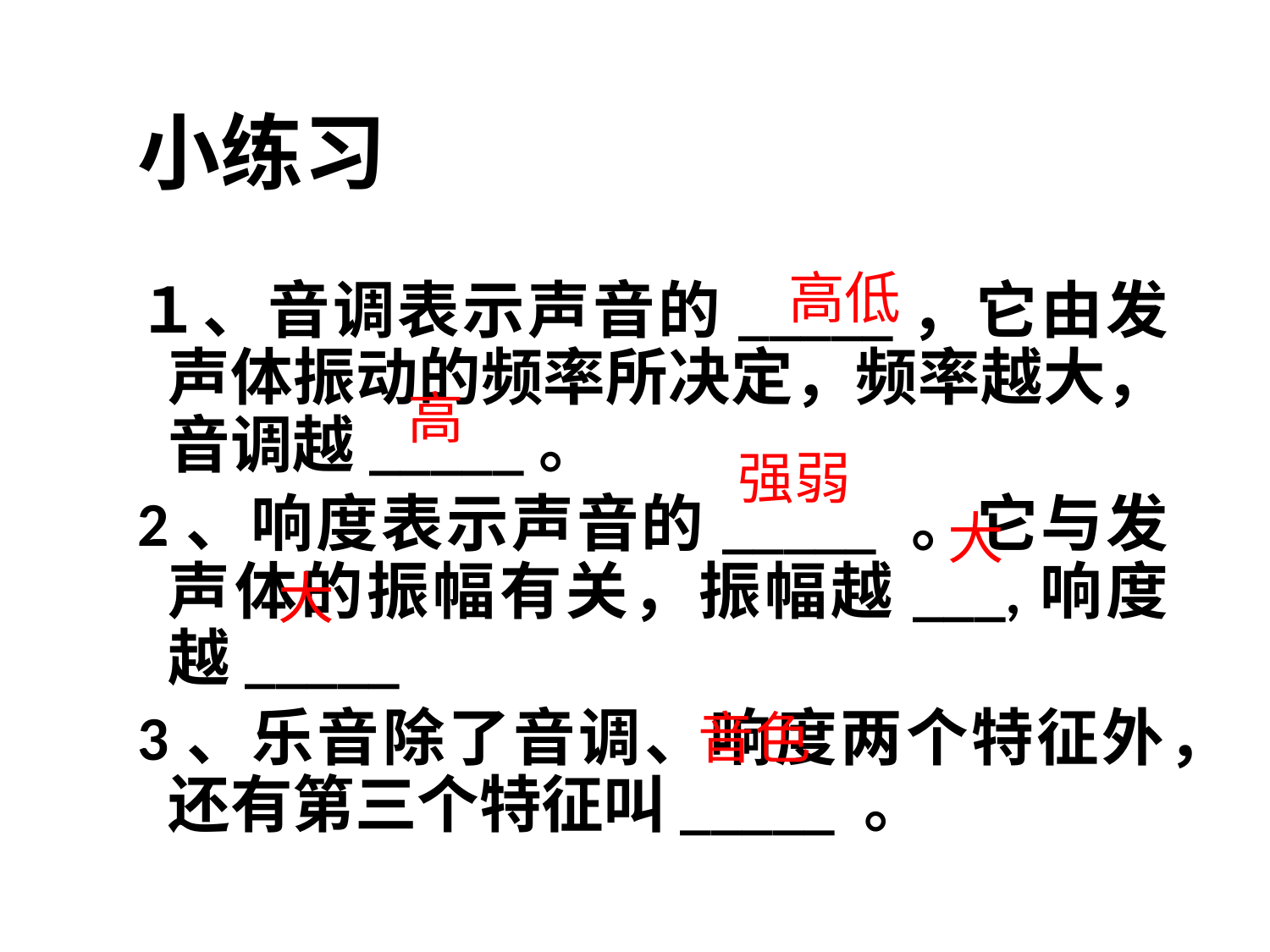

小练习

１、音调表示声音的_____，它由发声体振动的频率所决定，频率越大，音调越_____。
2、响度表示声音的_____ 。它与发声体的振幅有关，振幅越___,响度越_____
3、乐音除了音调、响度两个特征外，还有第三个特征叫_____ 。

高低
高
强弱
大
大
音色